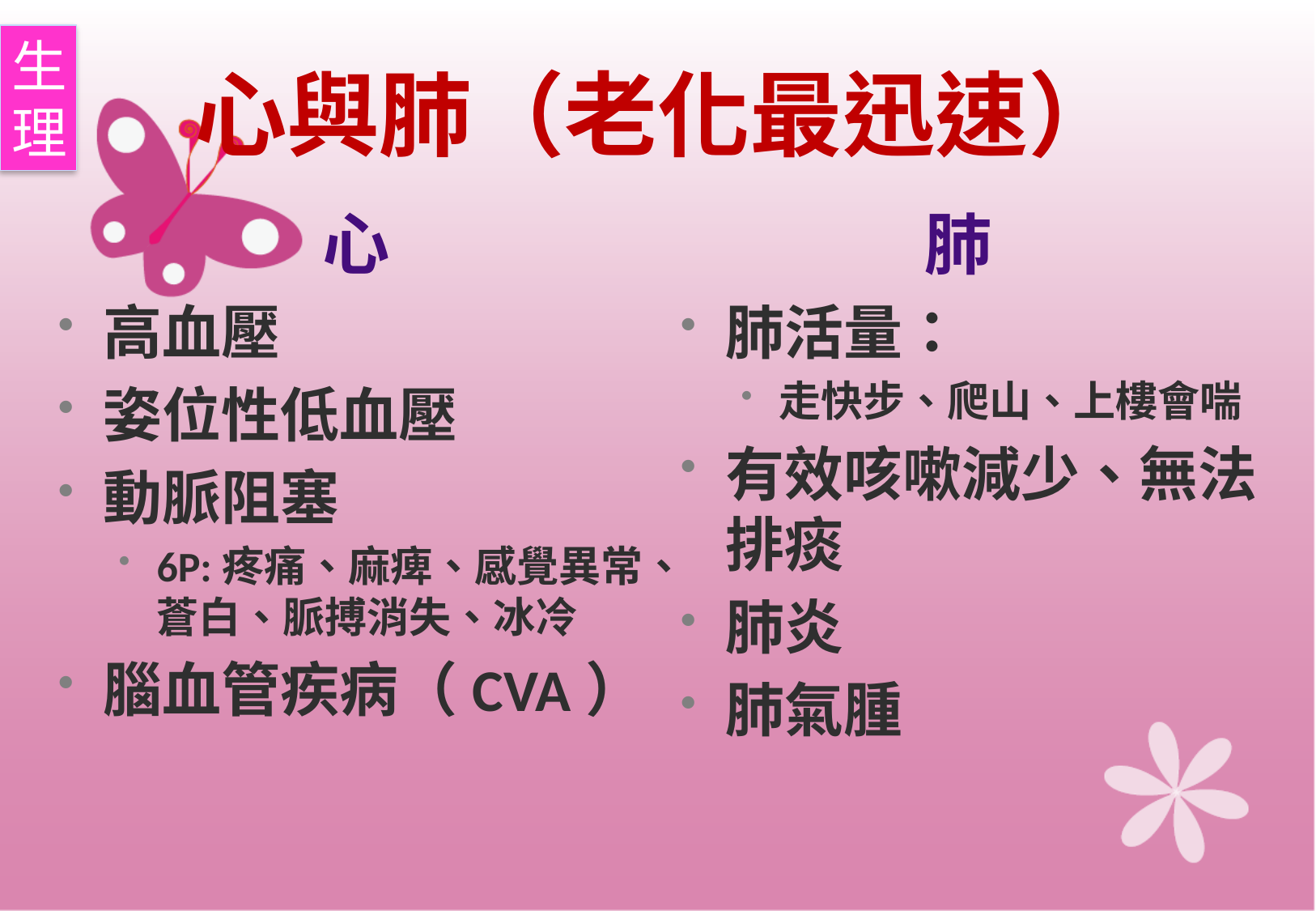

生
理
# 心與肺（老化最迅速）
心
肺
高血壓
姿位性低血壓
動脈阻塞
6P:疼痛、麻痺、感覺異常、蒼白、脈搏消失、冰冷
腦血管疾病（CVA）

肺活量：
走快步、爬山、上樓會喘
有效咳嗽減少、無法排痰
肺炎
肺氣腫